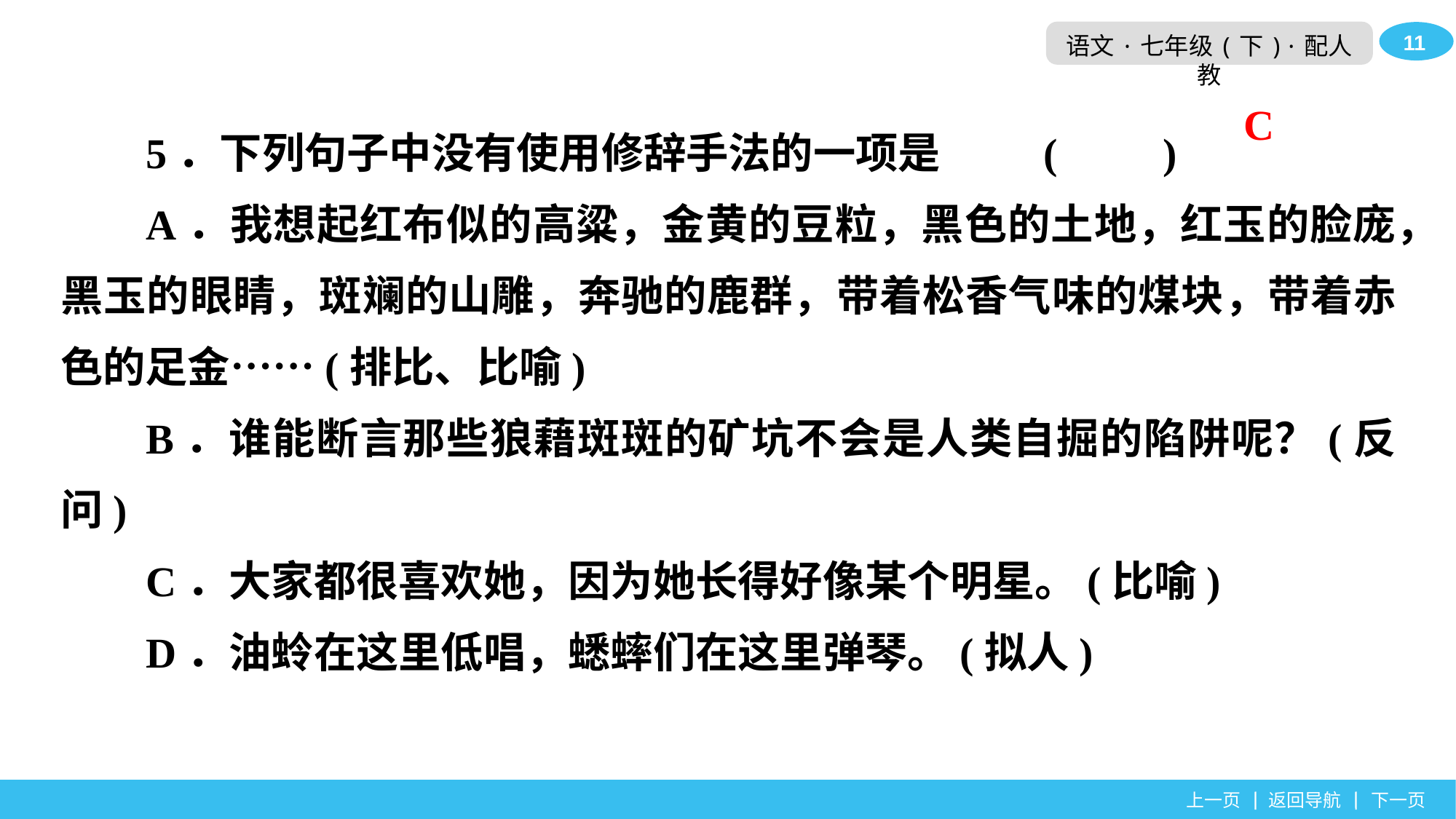

5．下列句子中没有使用修辞手法的一项是	(　　)
A．我想起红布似的高粱，金黄的豆粒，黑色的土地，红玉的脸庞，黑玉的眼睛，斑斓的山雕，奔驰的鹿群，带着松香气味的煤块，带着赤色的足金……(排比、比喻)
B．谁能断言那些狼藉斑斑的矿坑不会是人类自掘的陷阱呢？(反问)
C．大家都很喜欢她，因为她长得好像某个明星。(比喻)
D．油蛉在这里低唱，蟋蟀们在这里弹琴。(拟人)
C